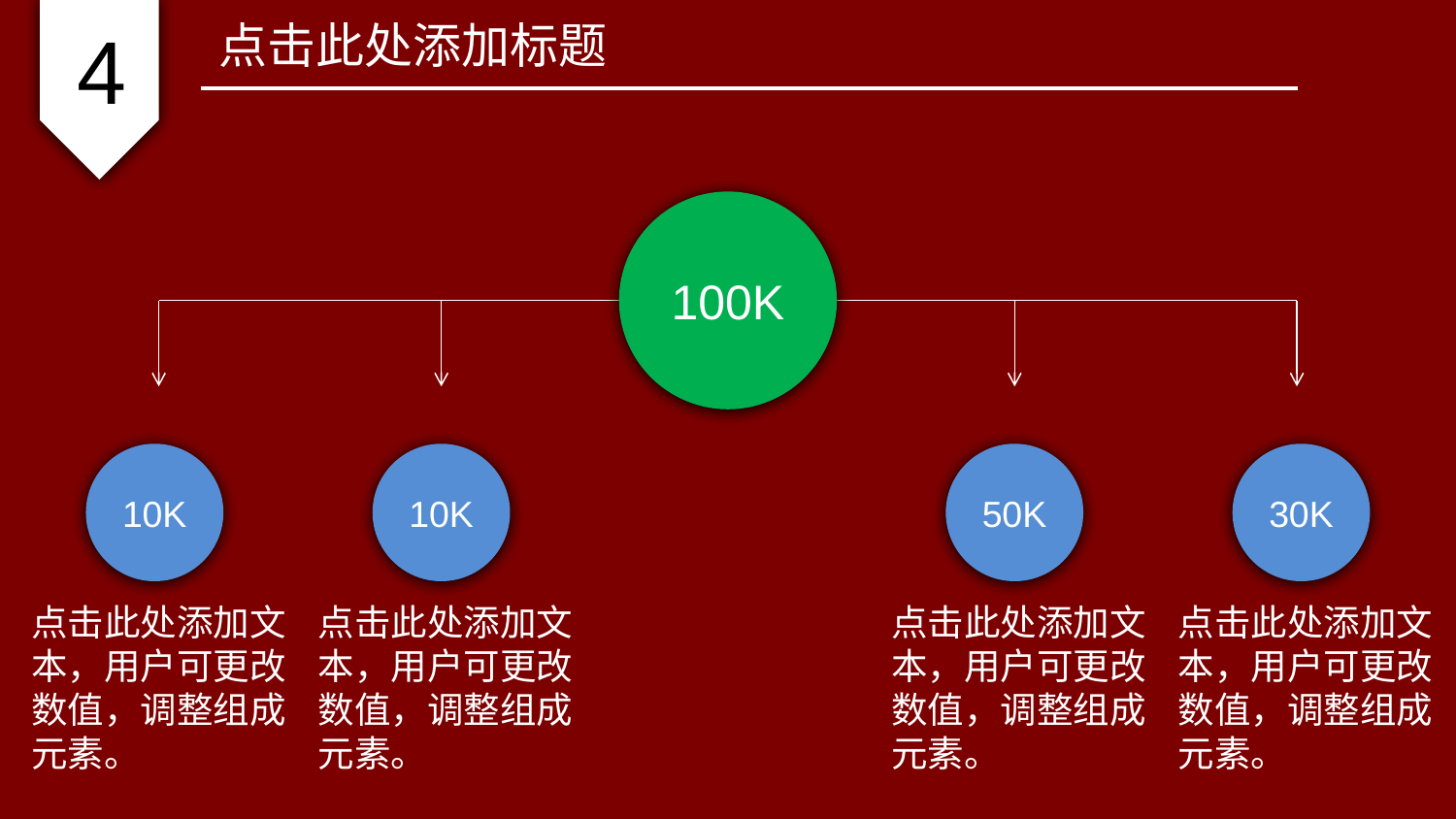

4

点击此处添加标题
100K
10K
点击此处添加文本，用户可更改数值，调整组成元素。
10K
点击此处添加文本，用户可更改数值，调整组成元素。
50K
点击此处添加文本，用户可更改数值，调整组成元素。
30K
点击此处添加文本，用户可更改数值，调整组成元素。